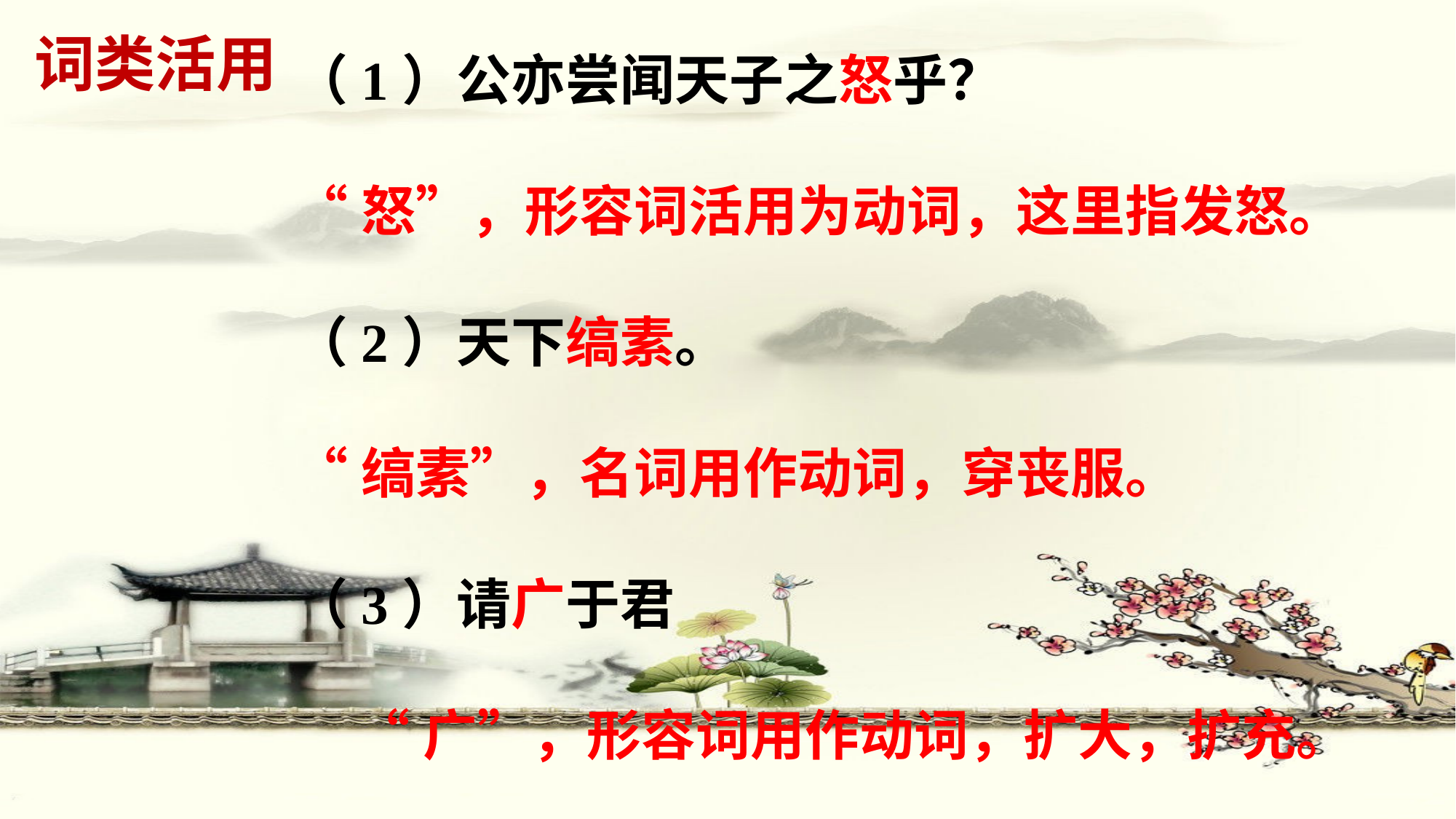

词类活用
（1）公亦尝闻天子之怒乎？

“怒”，形容词活用为动词，这里指发怒。

（2）天下缟素。

“缟素”，名词用作动词，穿丧服。

（3）请广于君

     “广”，形容词用作动词，扩大，扩充。